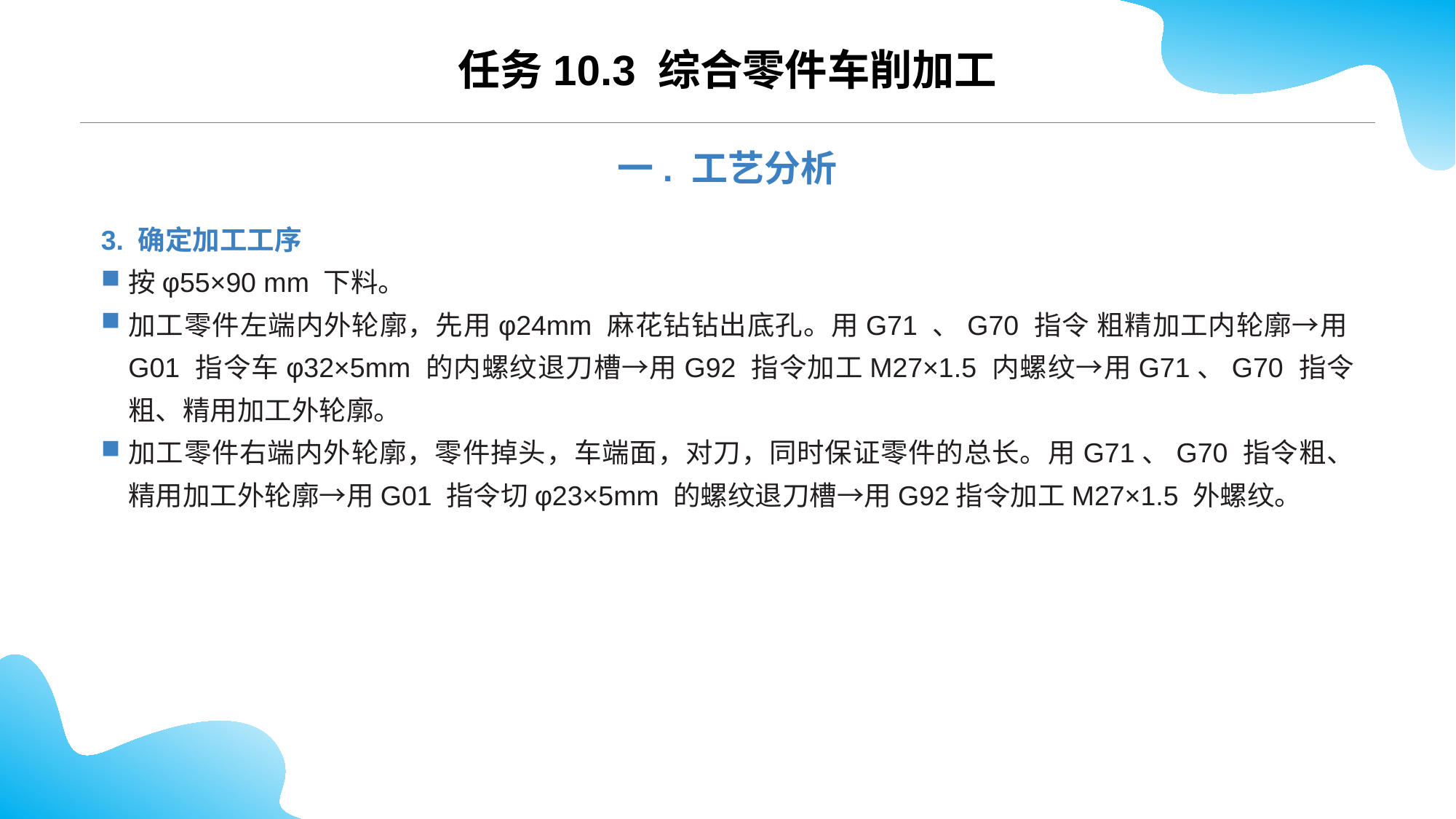

CONTENTS
任务10.3 综合零件车削加工
一. 工艺分析
3. 确定加工工序
按φ55×90 mm 下料。
加工零件左端内外轮廓，先用φ24mm 麻花钻钻出底孔。用G71 、G70 指令 粗精加工内轮廓→用G01 指令车φ32×5mm 的内螺纹退刀槽→用G92 指令加工M27×1.5 内螺纹→用G71、G70 指令粗、精用加工外轮廓。
加工零件右端内外轮廓，零件掉头，车端面，对刀，同时保证零件的总长。用G71、G70 指令粗、精用加工外轮廓→用G01 指令切φ23×5mm 的螺纹退刀槽→用G92指令加工M27×1.5 外螺纹。